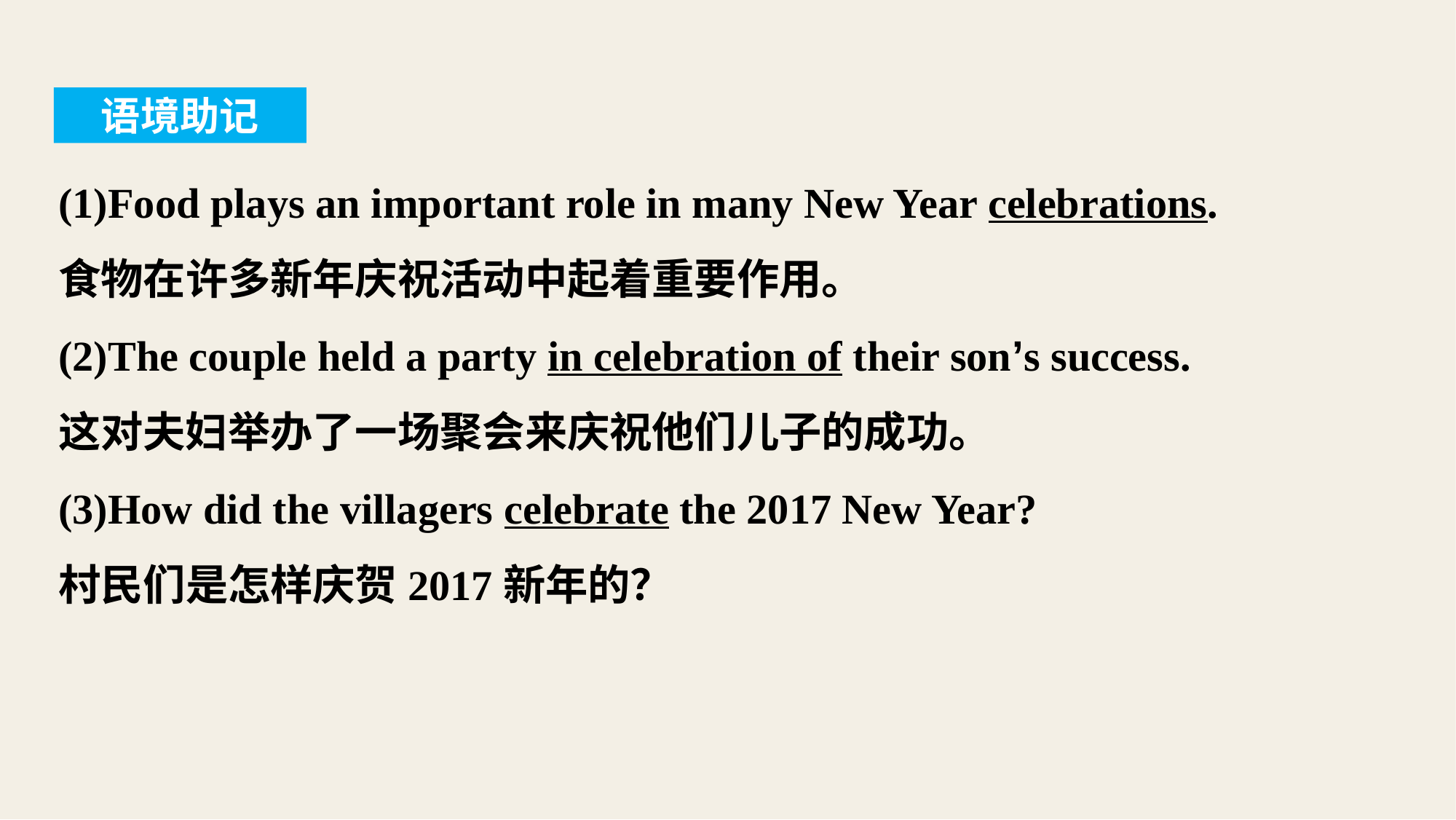

语境助记
(1)Food plays an important role in many New Year celebrations.
食物在许多新年庆祝活动中起着重要作用。
(2)The couple held a party in celebration of their son’s success.
这对夫妇举办了一场聚会来庆祝他们儿子的成功。
(3)How did the villagers celebrate the 2017 New Year?
村民们是怎样庆贺2017新年的？